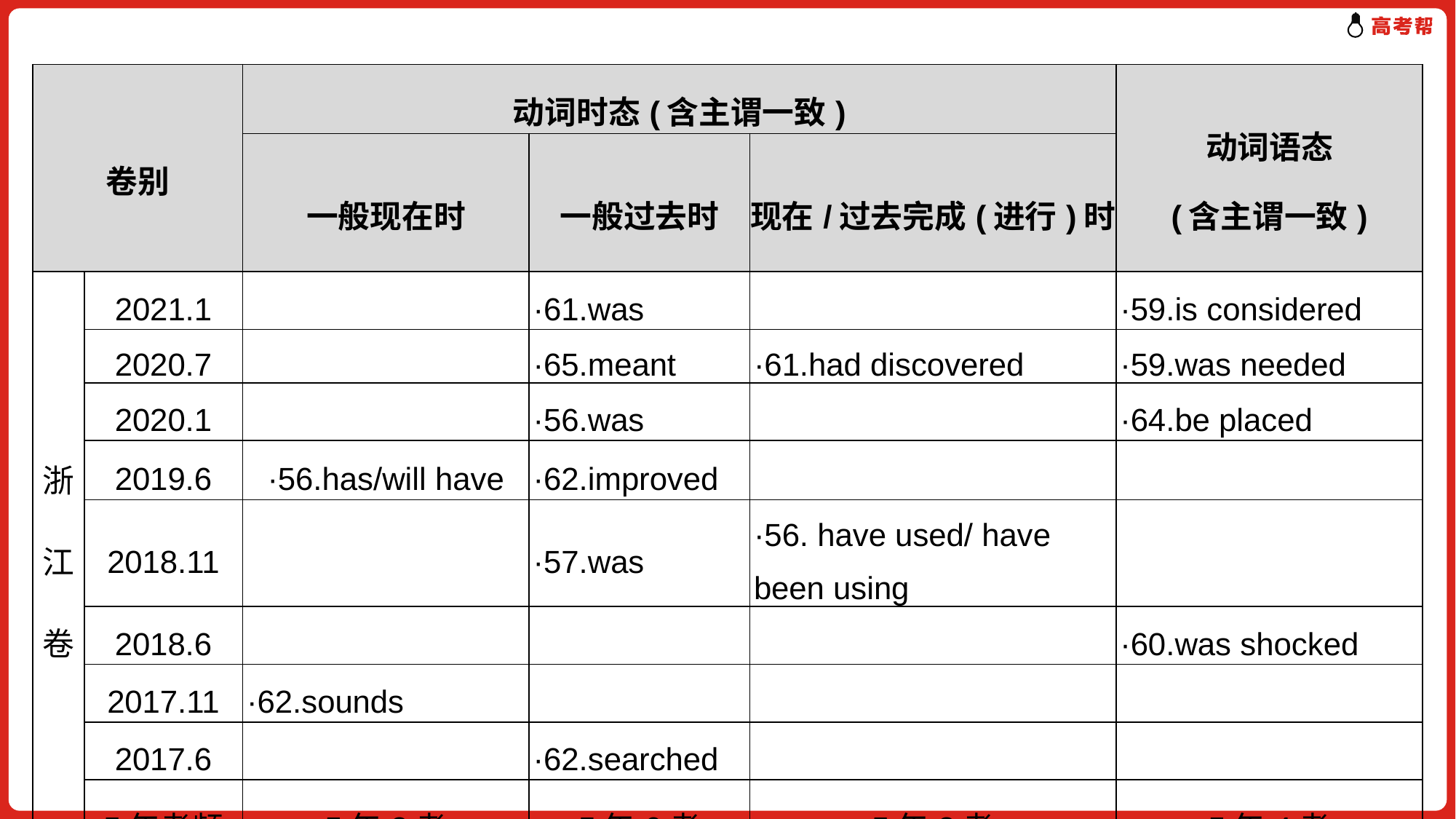

| 卷别 |  | 动词时态(含主谓一致) |  |  | 动词语态 (含主谓一致) |
| --- | --- | --- | --- | --- | --- |
|  |  | 一般现在时 | 一般过去时 | 现在/过去完成(进行)时 |  |
| 浙 江 卷 | 2021.1 |  | ·61.was |  | ·59.is considered |
|  | 2020.7 |  | ·65.meant | ·61.had discovered | ·59.was needed |
|  | 2020.1 |  | ·56.was |  | ·64.be placed |
|  | 2019.6 | ·56.has/will have | ·62.improved |  |  |
|  | 2018.11 |  | ·57.was | ·56. have used/ have been using |  |
|  | 2018.6 |  |  |  | ·60.was shocked |
|  | 2017.11 | ·62.sounds |  |  |  |
|  | 2017.6 |  | ·62.searched |  |  |
|  | 5年考频 | 5年2考 | 5年6考 | 5年2考 | 5年4考 |